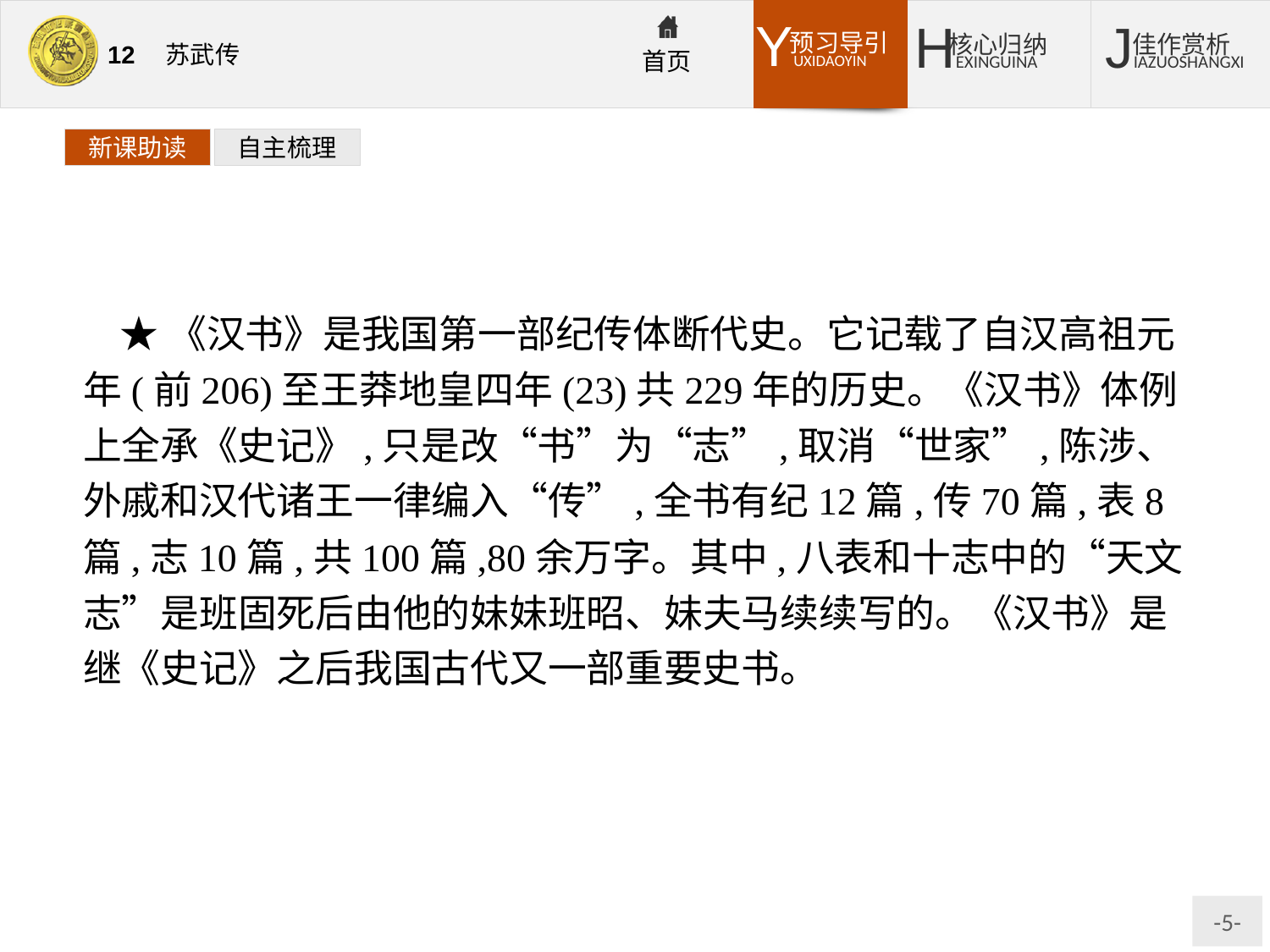

新课助读
自主梳理
★《汉书》是我国第一部纪传体断代史。它记载了自汉高祖元年(前206)至王莽地皇四年(23)共229年的历史。《汉书》体例上全承《史记》,只是改“书”为“志”,取消“世家”,陈涉、外戚和汉代诸王一律编入“传”,全书有纪12篇,传70篇,表8篇,志10篇,共100篇,80余万字。其中,八表和十志中的“天文志”是班固死后由他的妹妹班昭、妹夫马续续写的。《汉书》是继《史记》之后我国古代又一部重要史书。